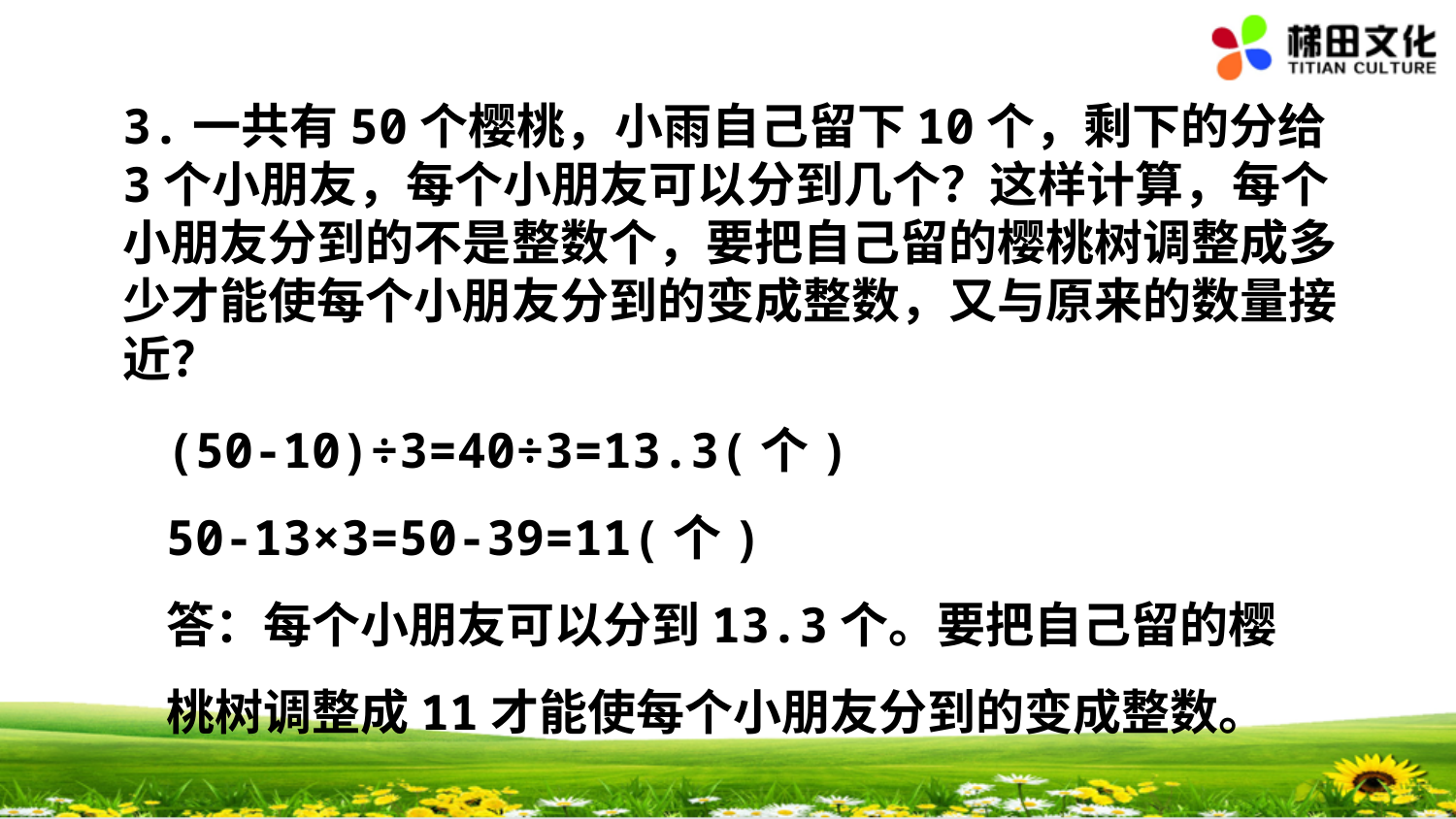

3.一共有50个樱桃，小雨自己留下10个，剩下的分给3个小朋友，每个小朋友可以分到几个？这样计算，每个小朋友分到的不是整数个，要把自己留的樱桃树调整成多少才能使每个小朋友分到的变成整数，又与原来的数量接近？
(50-10)÷3=40÷3=13.3(个)
50-13×3=50-39=11(个)
答：每个小朋友可以分到13.3个。要把自己留的樱桃树调整成11才能使每个小朋友分到的变成整数。